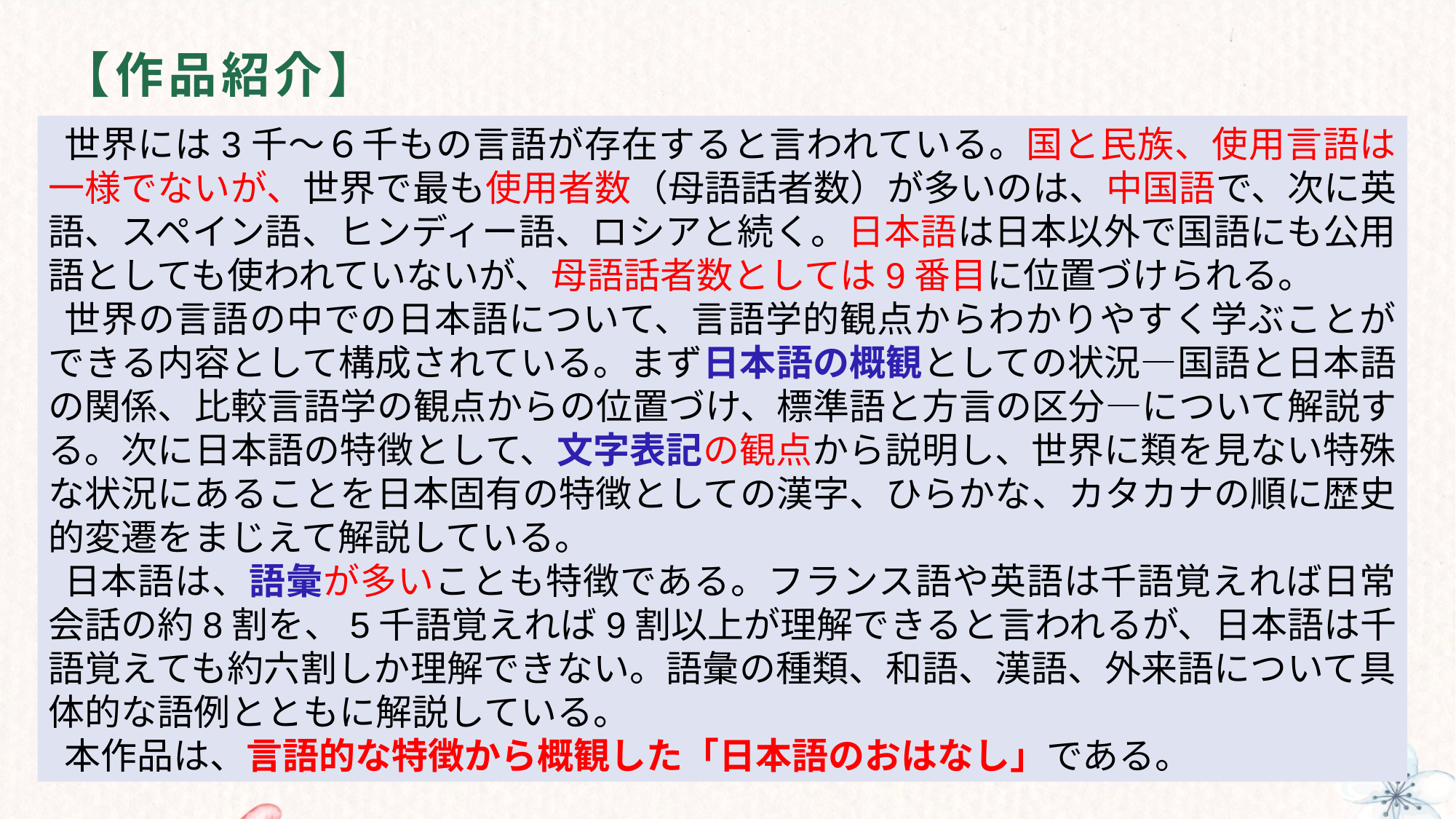

# 【作品紹介】
世界には3千～６千もの言語が存在すると言われている。国と民族、使用言語は一様でないが、世界で最も使用者数（母語話者数）が多いのは、中国語で、次に英語、スペイン語、ヒンディー語、ロシアと続く。日本語は日本以外で国語にも公用語としても使われていないが、母語話者数としては9番目に位置づけられる。
世界の言語の中での日本語について、言語学的観点からわかりやすく学ぶことができる内容として構成されている。まず日本語の概観としての状況―国語と日本語の関係、比較言語学の観点からの位置づけ、標準語と方言の区分―について解説する。次に日本語の特徴として、文字表記の観点から説明し、世界に類を見ない特殊な状況にあることを日本固有の特徴としての漢字、ひらかな、カタカナの順に歴史的変遷をまじえて解説している。
日本語は、語彙が多いことも特徴である。フランス語や英語は千語覚えれば日常会話の約8割を、5千語覚えれば9割以上が理解できると言われるが、日本語は千語覚えても約六割しか理解できない。語彙の種類、和語、漢語、外来語について具体的な語例とともに解説している。
本作品は、言語的な特徴から概観した「日本語のおはなし」である。